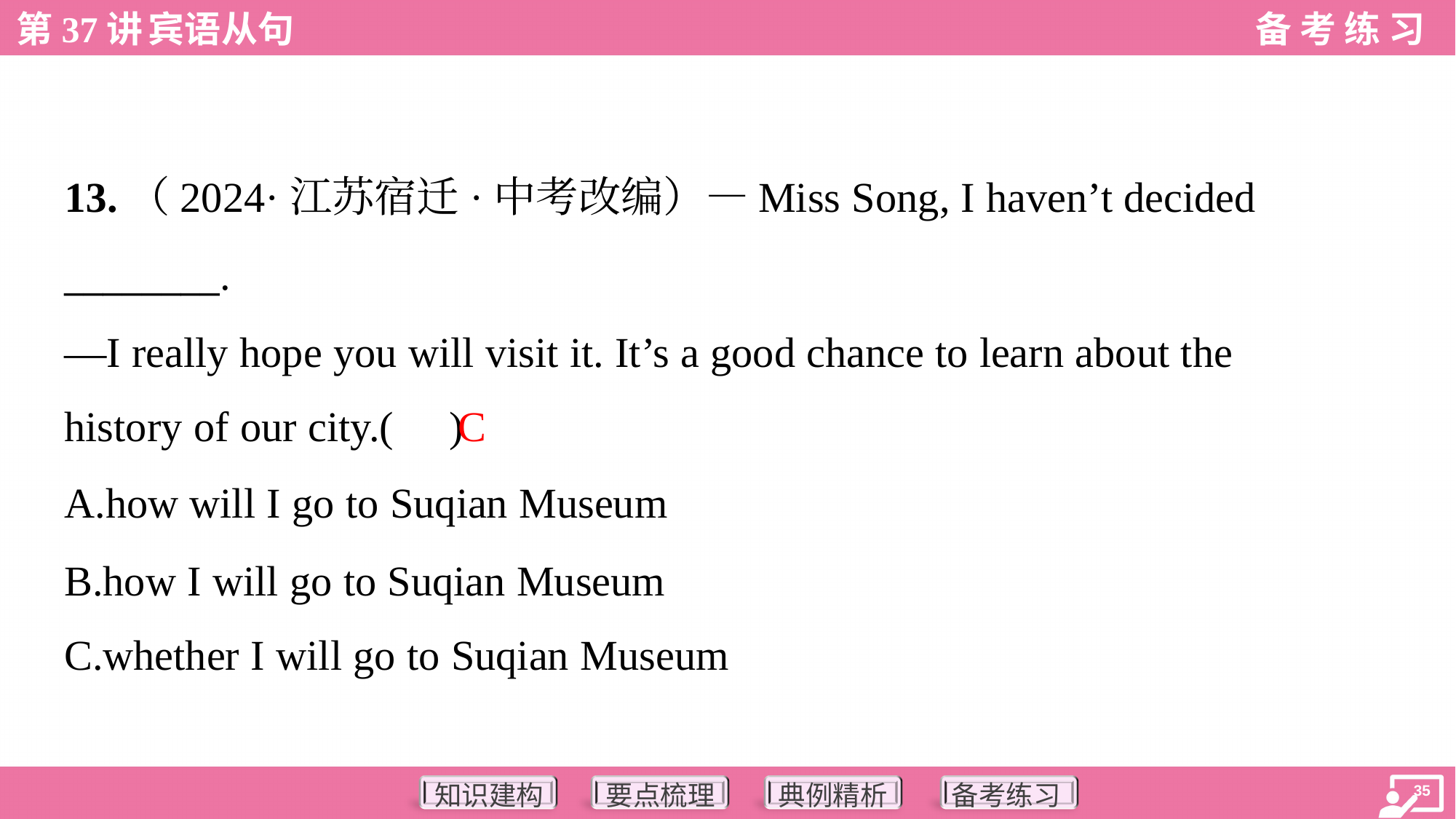

13.（2024·江苏宿迁·中考改编）—Miss Song, I haven’t decided
________.
—I really hope you will visit it. It’s a good chance to learn about the
history of our city.(     )
C
A.how will I go to Suqian Museum
B.how I will go to Suqian Museum
C.whether I will go to Suqian Museum